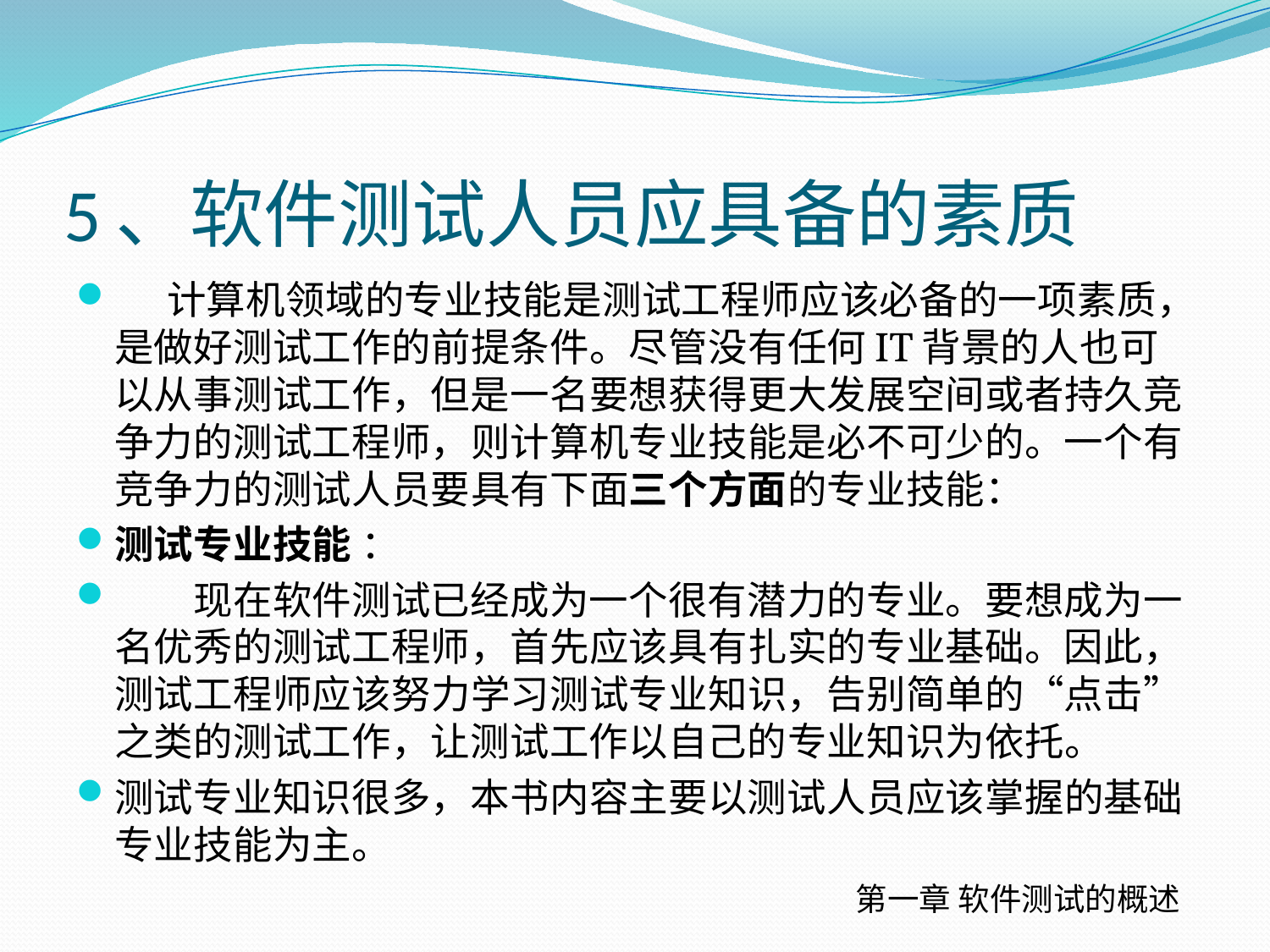

# 5、软件测试人员应具备的素质
     计算机领域的专业技能是测试工程师应该必备的一项素质，是做好测试工作的前提条件。尽管没有任何IT背景的人也可以从事测试工作，但是一名要想获得更大发展空间或者持久竞争力的测试工程师，则计算机专业技能是必不可少的。一个有竞争力的测试人员要具有下面三个方面的专业技能：
测试专业技能 ：
　　现在软件测试已经成为一个很有潜力的专业。要想成为一名优秀的测试工程师，首先应该具有扎实的专业基础。因此，测试工程师应该努力学习测试专业知识，告别简单的“点击”之类的测试工作，让测试工作以自己的专业知识为依托。
测试专业知识很多，本书内容主要以测试人员应该掌握的基础专业技能为主。